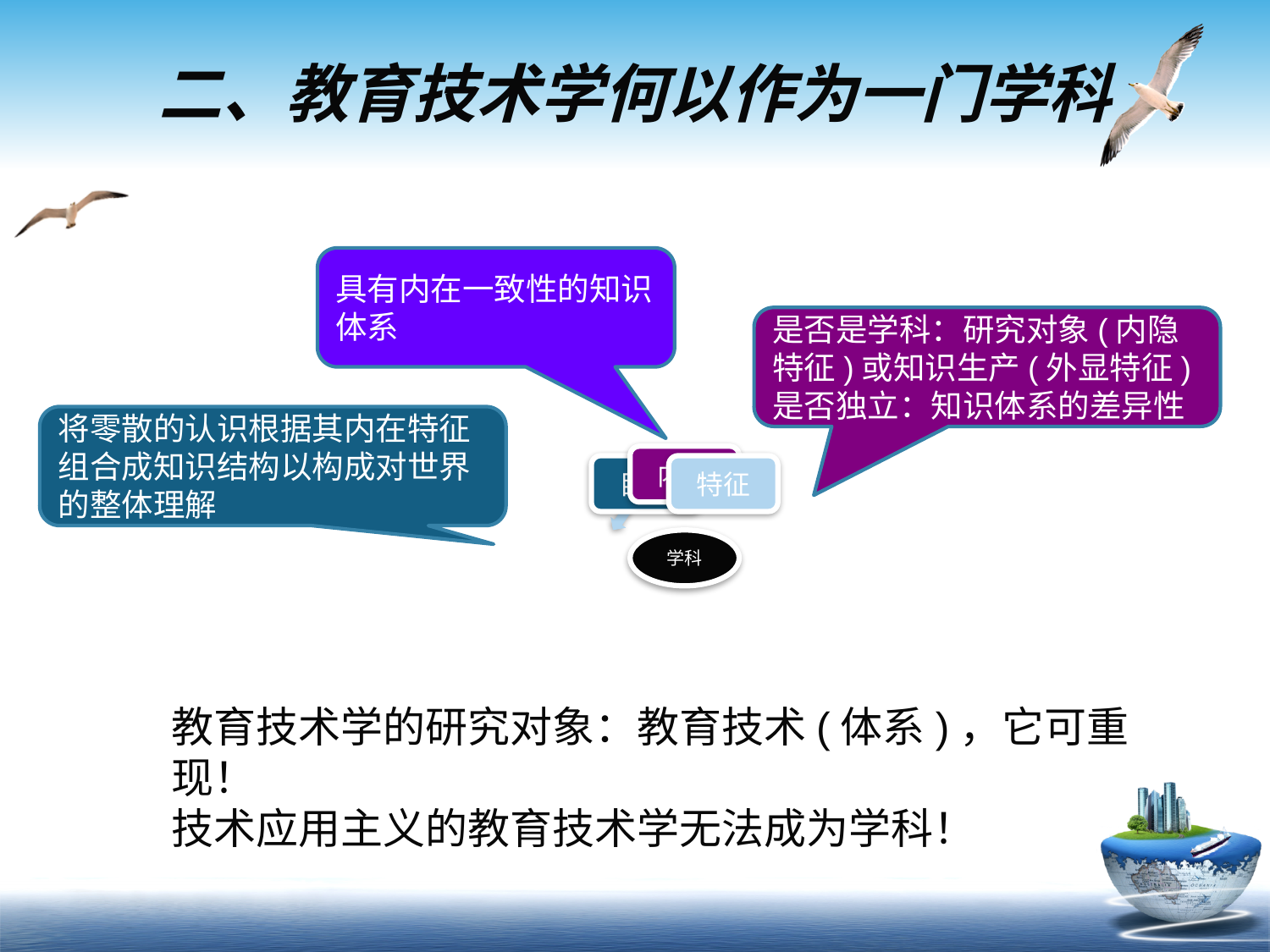

# 二、教育技术学何以作为一门学科
具有内在一致性的知识体系
是否是学科：研究对象(内隐特征)或知识生产(外显特征)
是否独立：知识体系的差异性
将零散的认识根据其内在特征组合成知识结构以构成对世界的整体理解
学科
目的
内涵
特征
教育技术学的研究对象：教育技术(体系)，它可重现！
技术应用主义的教育技术学无法成为学科！